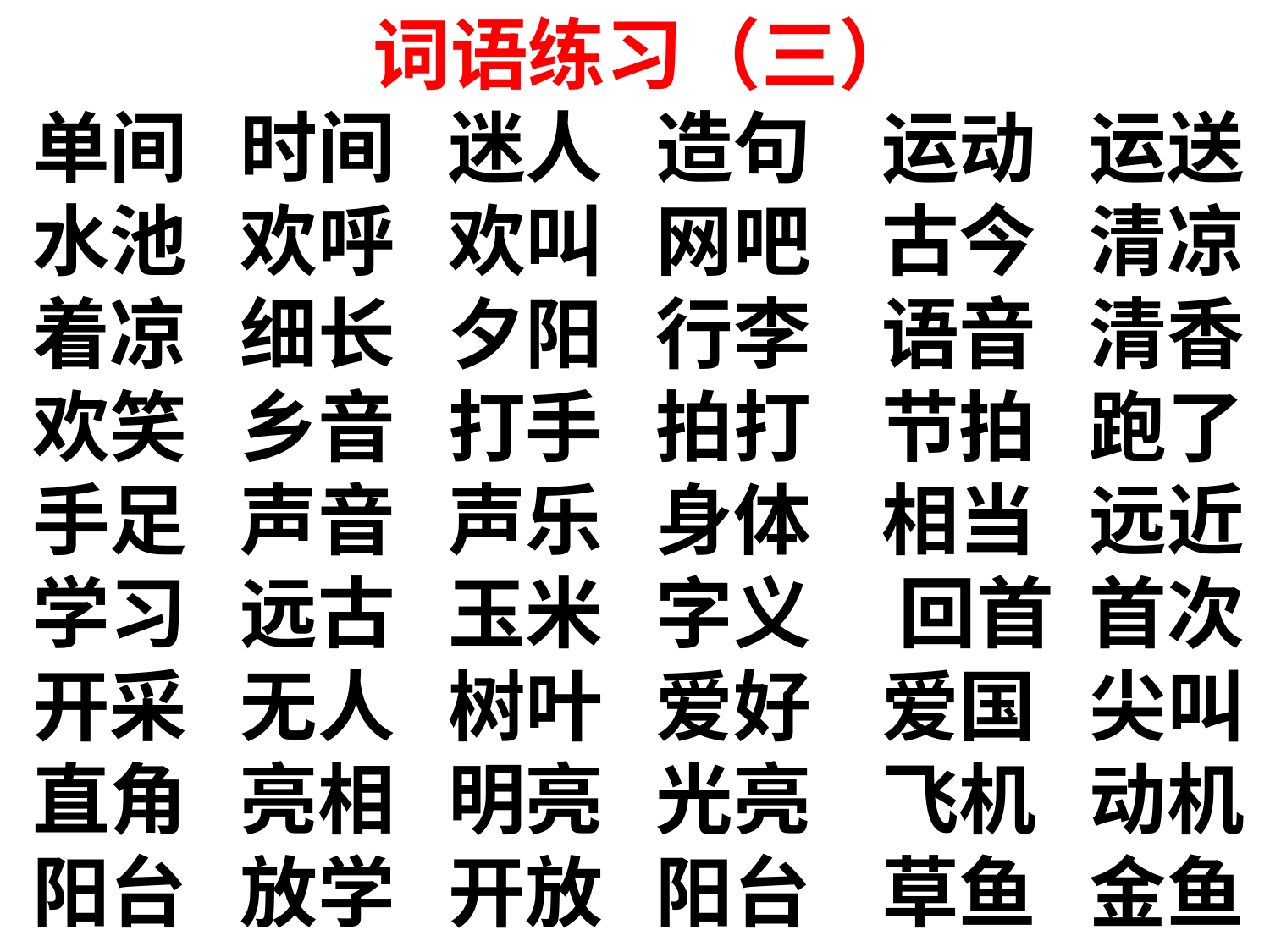

词语练习（三）
单间   时间   迷人   造句    运动   运送
水池   欢呼   欢叫   网吧    古今   清凉
着凉   细长   夕阳   行李    语音   清香
欢笑   乡音   打手   拍打    节拍   跑了
手足   声音   声乐   身体    相当   远近
学习   远古   玉米   字义     回首  首次
开采   无人   树叶   爱好    爱国   尖叫
直角   亮相   明亮   光亮    飞机   动机
阳台   放学   开放   阳台    草鱼   金鱼